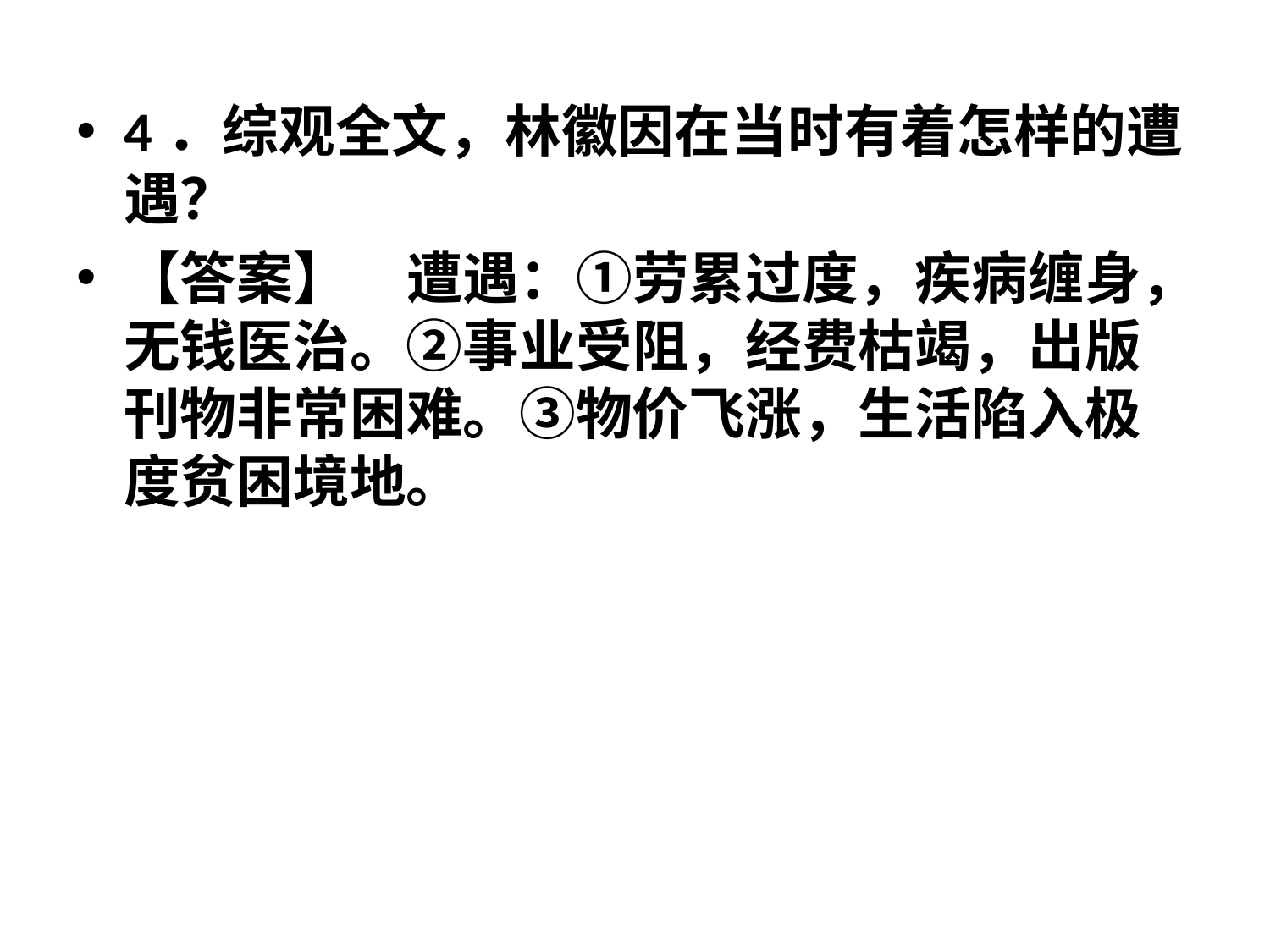

4．综观全文，林徽因在当时有着怎样的遭遇？
【答案】　遭遇：①劳累过度，疾病缠身，无钱医治。②事业受阻，经费枯竭，出版刊物非常困难。③物价飞涨，生活陷入极度贫困境地。